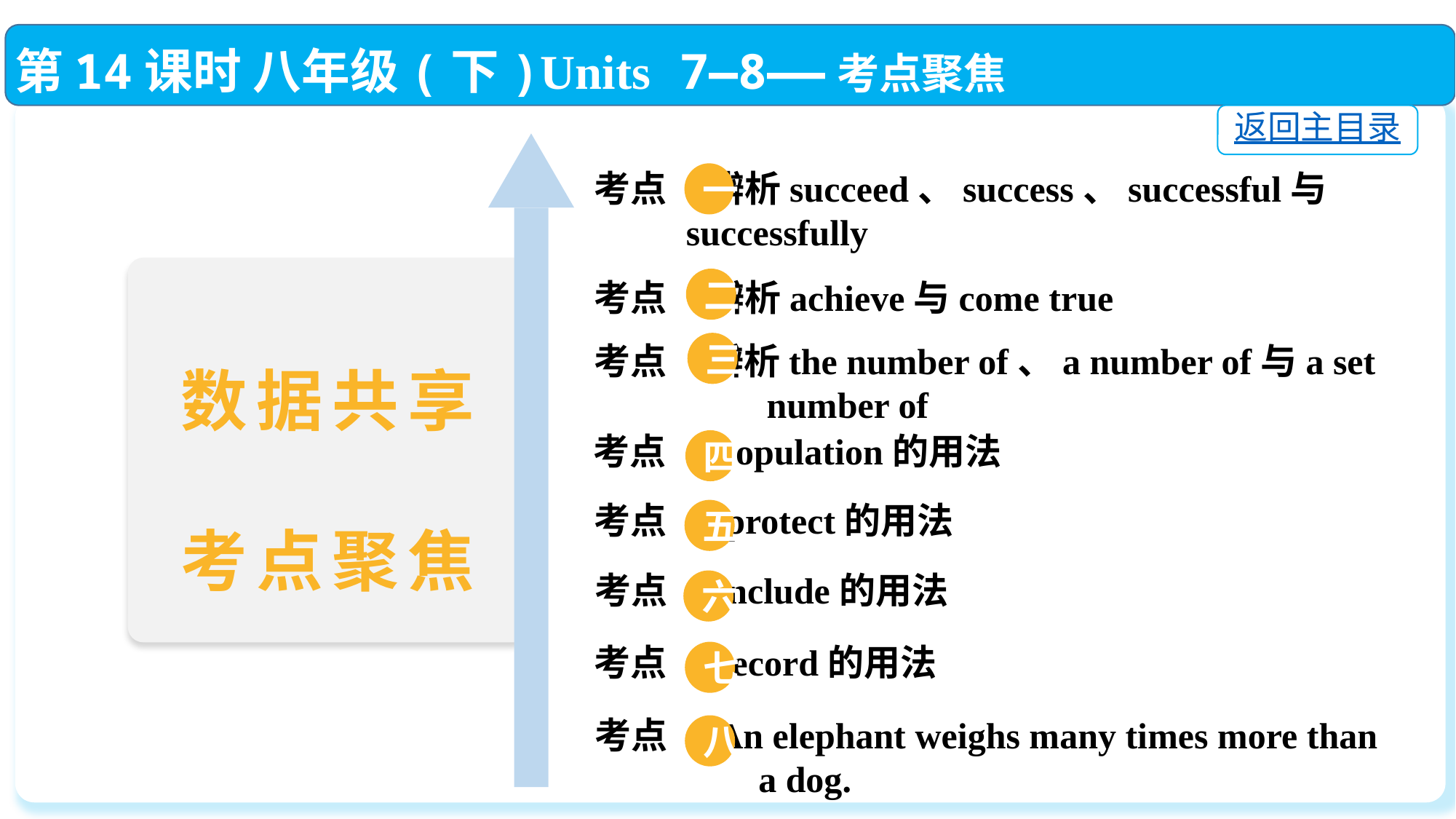

第14课时 八年级(下)Units 7—8——考点聚焦

返回主目录

考点     辨析succeed、success、successful与
         successfully
一

二
考点     辨析achieve与come true
考点     辨析the number of、a number of与a set
                   number of
三
数据共享
考点聚焦
考点     population的用法
四
考点      protect的用法
五
考点     include的用法
六
考点     record的用法
七
考点     An elephant weighs many times more than
                  a dog.
八